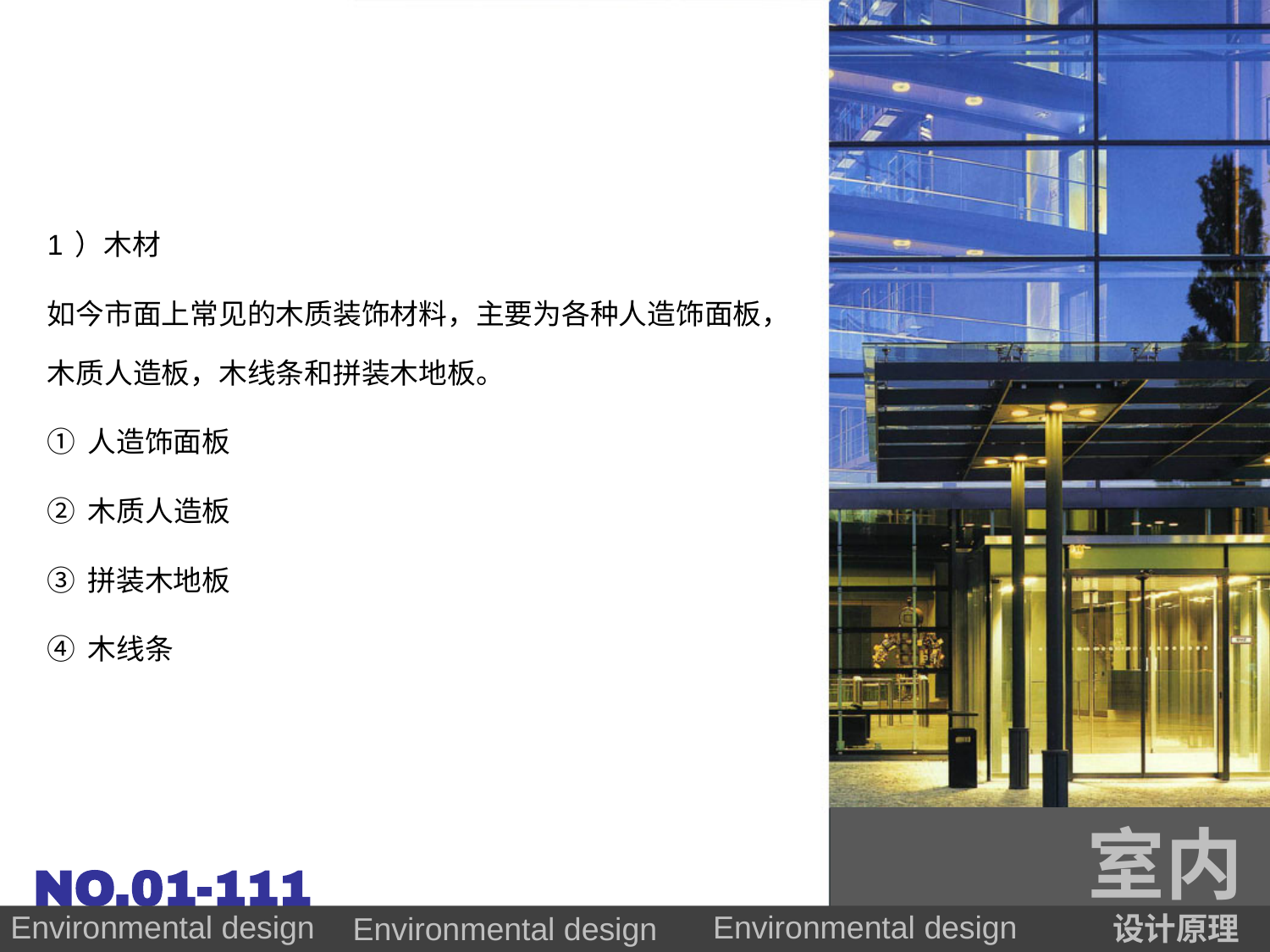

#
1）木材
如今市面上常见的木质装饰材料，主要为各种人造饰面板，木质人造板，木线条和拼装木地板。
①人造饰面板
②木质人造板
③拼装木地板
④木线条

室内

NO.01-111
设计原理
Environmental design
Environmental design
Environmental design